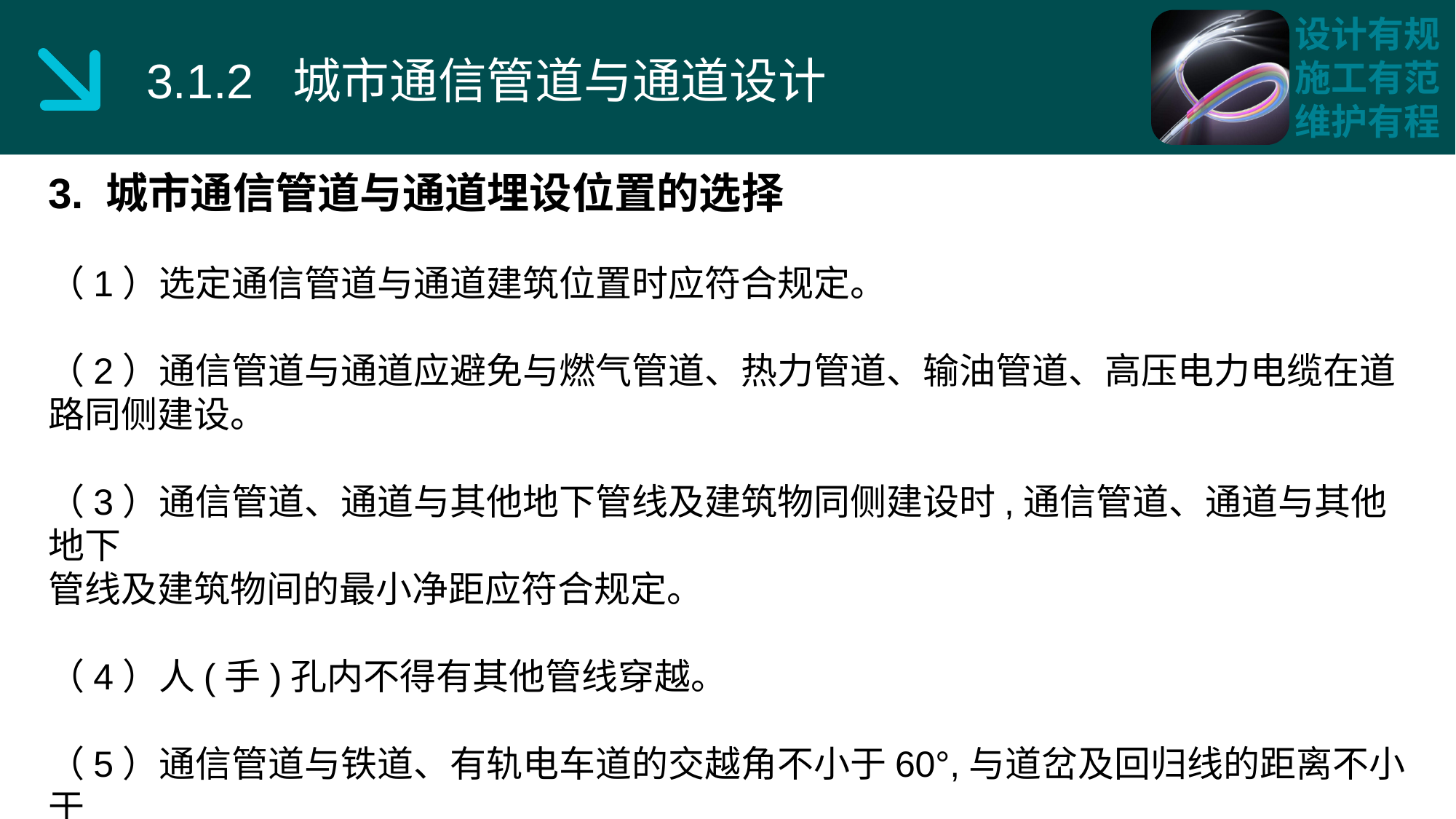

3.1.2  城市通信管道与通道设计

3. 城市通信管道与通道埋设位置的选择

（1）选定通信管道与通道建筑位置时应符合规定。

（2）通信管道与通道应避免与燃气管道、热力管道、输油管道、高压电力电缆在道路同侧建设。

（3）通信管道、通道与其他地下管线及建筑物同侧建设时,通信管道、通道与其他地下
管线及建筑物间的最小净距应符合规定。

（4）人(手)孔内不得有其他管线穿越。

（5）通信管道与铁道、有轨电车道的交越角不小于60°,与道岔及回归线的距离不小于
3m,与有轨电车道、电气铁道采用钢管管道交越时应有安全防护措施。